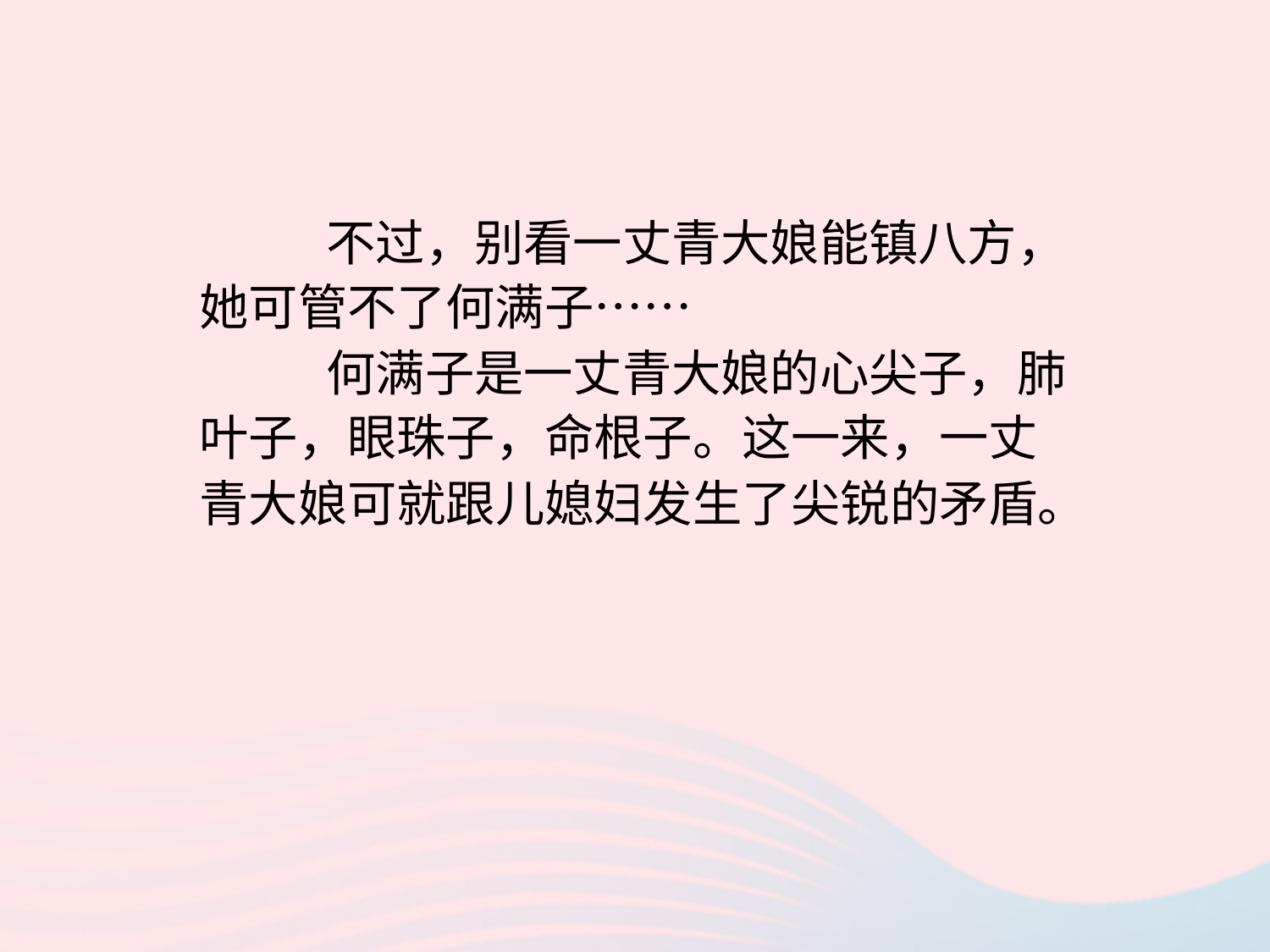

不过，别看一丈青大娘能镇八方，她可管不了何满子……
	何满子是一丈青大娘的心尖子，肺叶子，眼珠子，命根子。这一来，一丈青大娘可就跟儿媳妇发生了尖锐的矛盾。